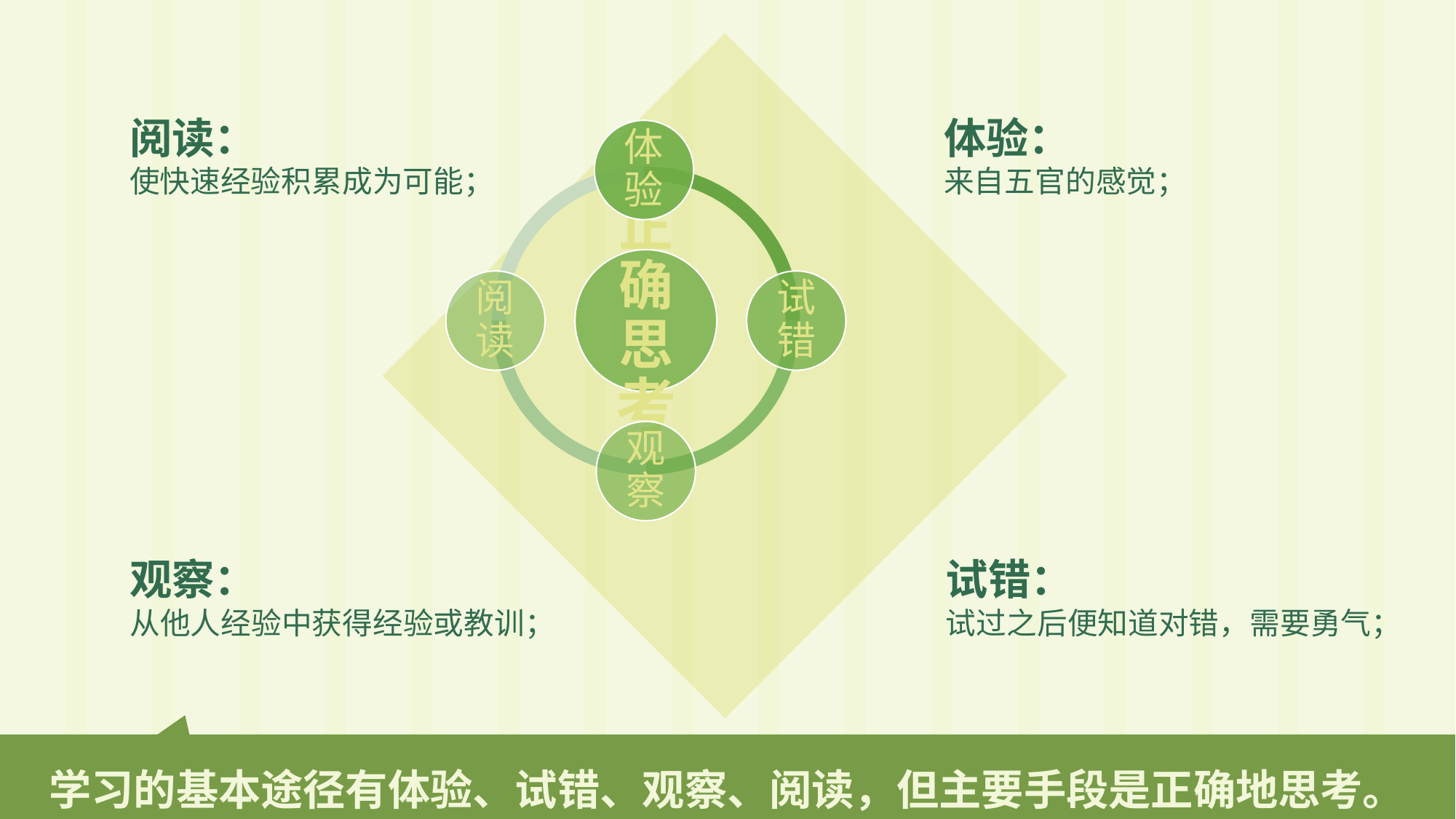

体验：
来自五官的感觉；
阅读：
使快速经验积累成为可能；
正确思考
体验
试错
观察
阅读

观察：
从他人经验中获得经验或教训；
试错：
试过之后便知道对错，需要勇气；

学习的基本途径有体验、试错、观察、阅读，但主要手段是正确地思考。